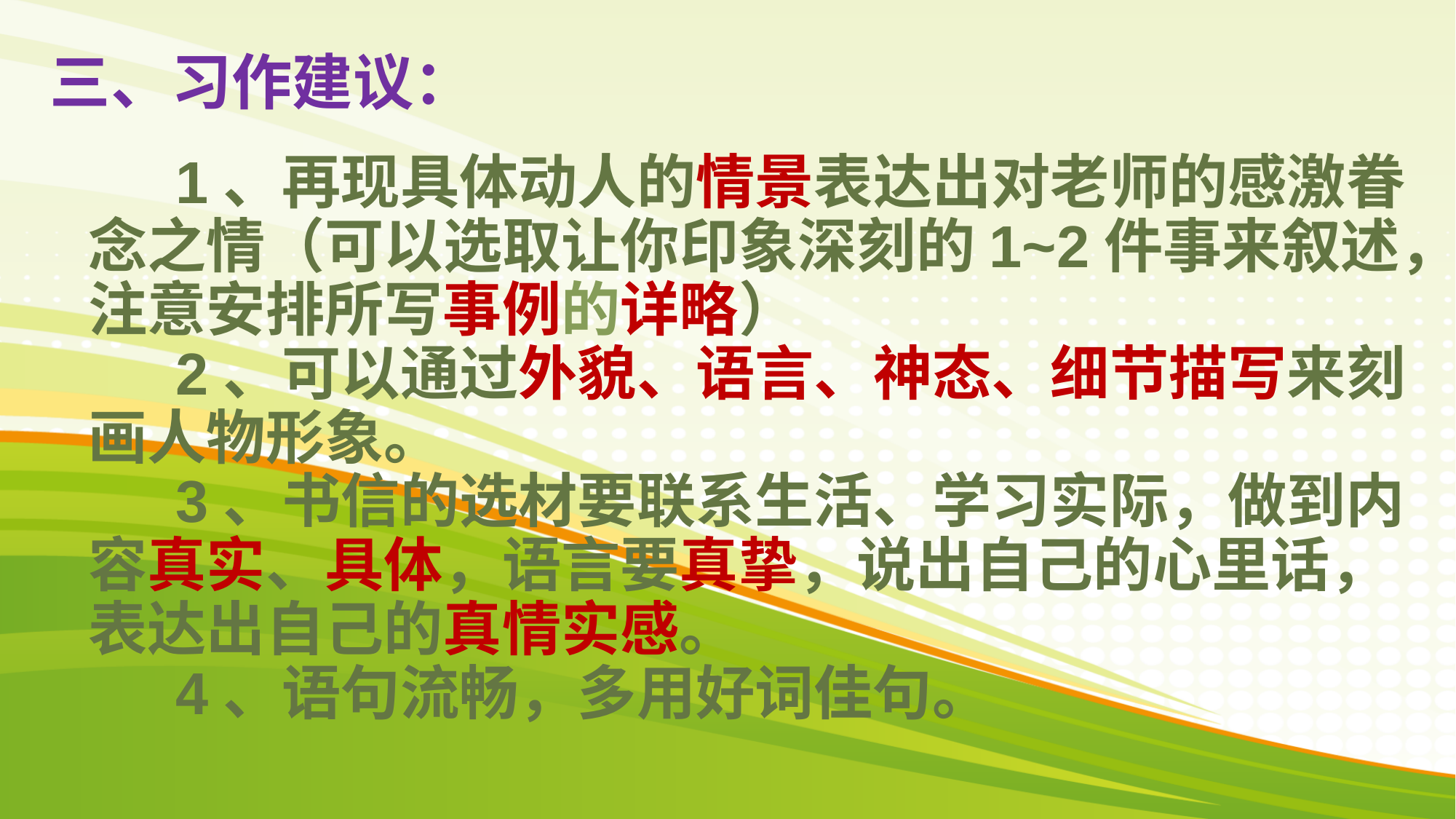

# 三、习作建议：
  1、再现具体动人的情景表达出对老师的感激眷念之情（可以选取让你印象深刻的1~2件事来叙述，注意安排所写事例的详略）
  2、可以通过外貌、语言、神态、细节描写来刻画人物形象。
  3、书信的选材要联系生活、学习实际，做到内容真实、具体，语言要真挚，说出自己的心里话，表达出自己的真情实感。
  4、语句流畅，多用好词佳句。